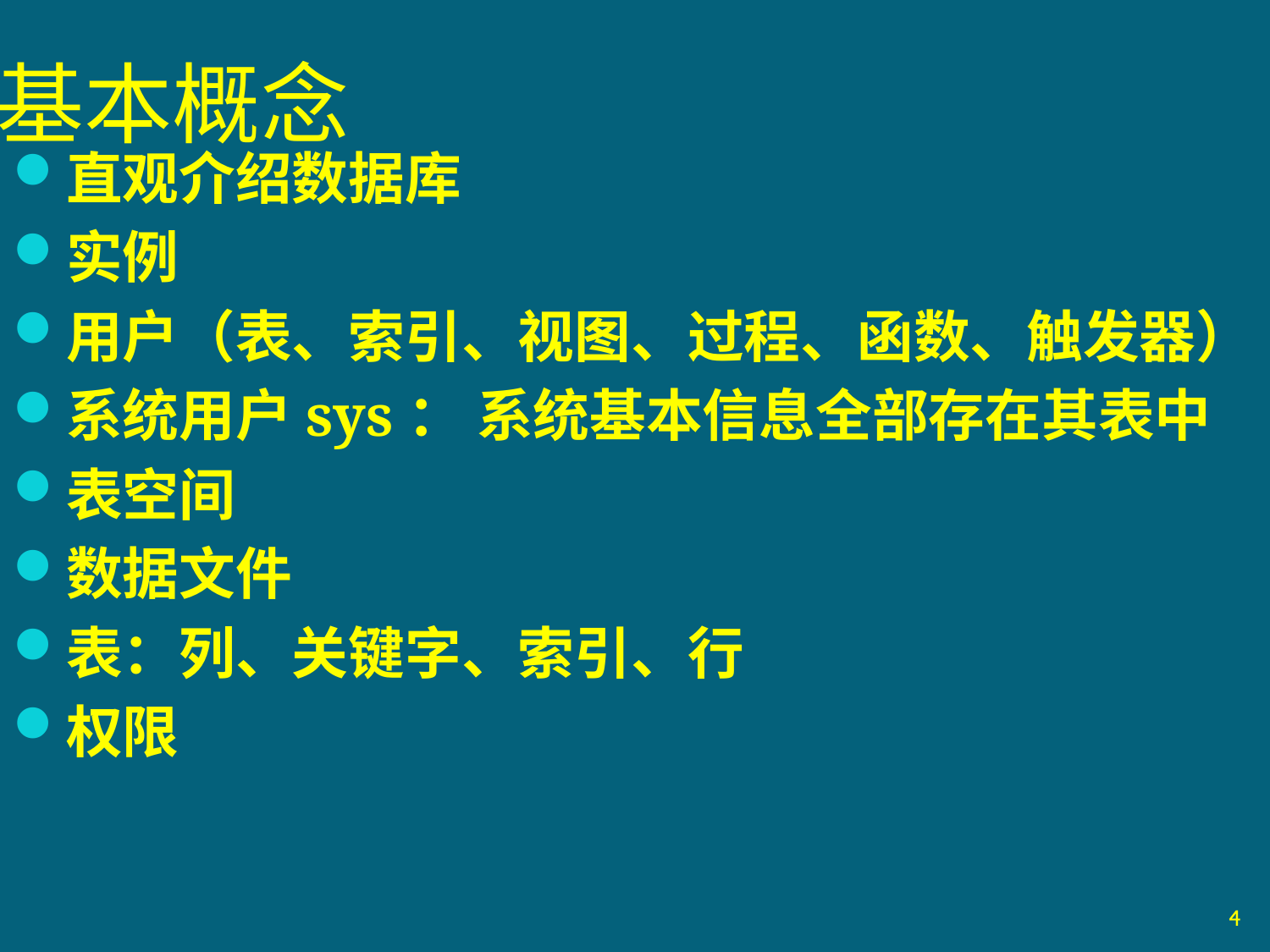

# 基本概念
直观介绍数据库
实例
用户（表、索引、视图、过程、函数、触发器）
系统用户sys： 系统基本信息全部存在其表中
表空间
数据文件
表：列、关键字、索引、行
权限
4